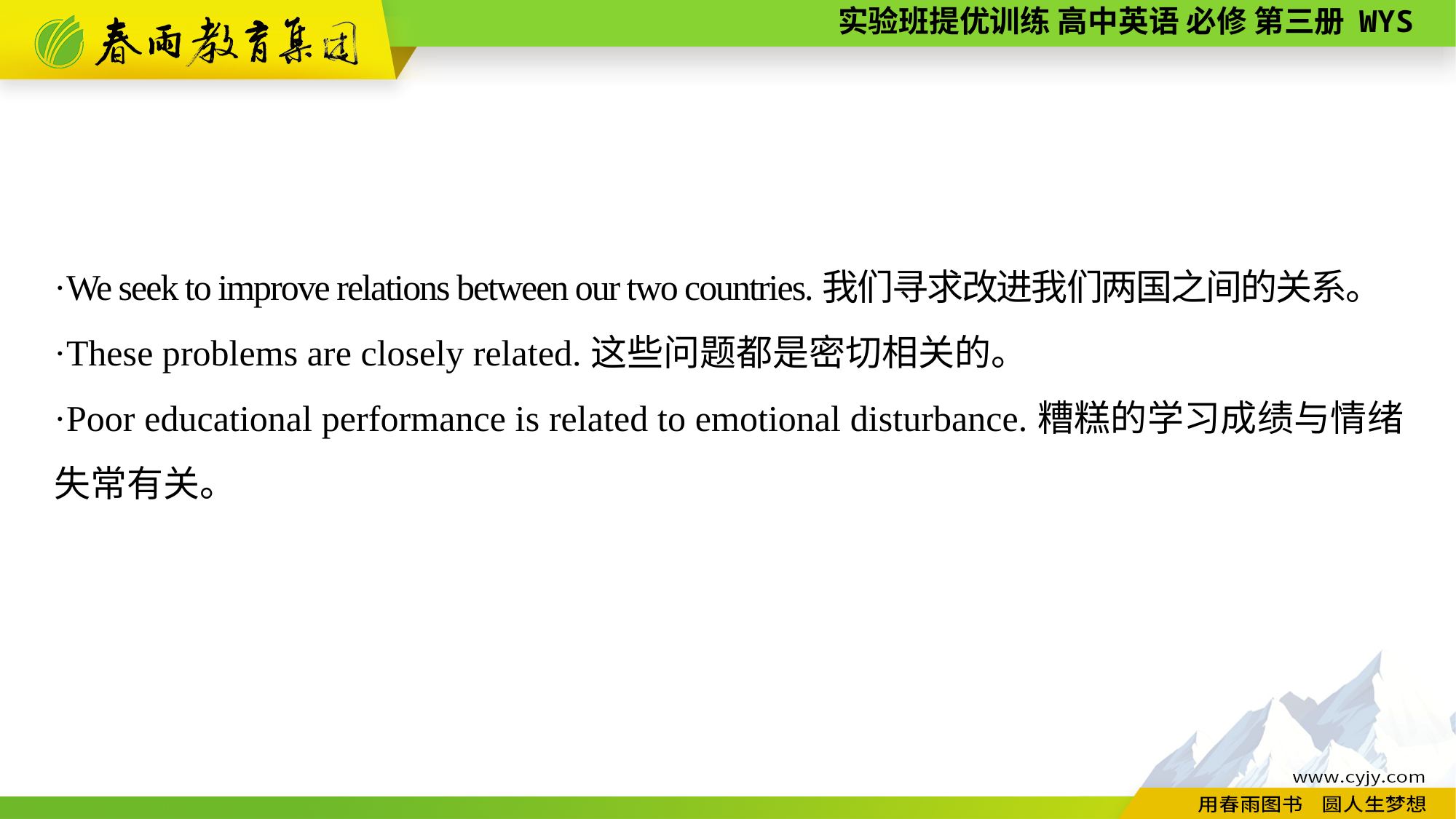

·We seek to improve relations between our two countries.我们寻求改进我们两国之间的关系。
·These problems are closely related.这些问题都是密切相关的。
·Poor educational performance is related to emotional disturbance.糟糕的学习成绩与情绪失常有关。